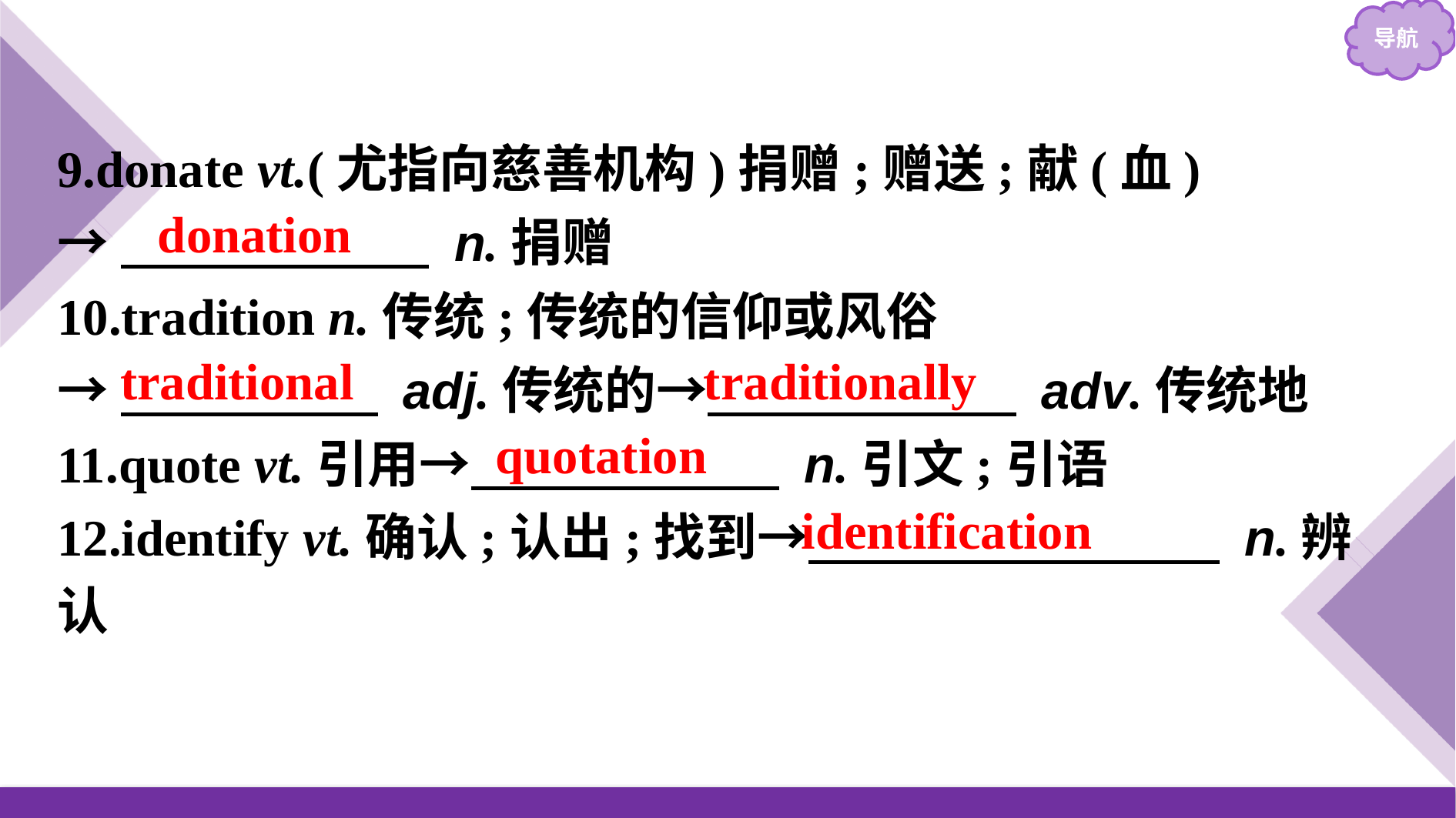

9.donate vt.(尤指向慈善机构)捐赠;赠送;献(血)
→　　　　　　 n.捐赠
10.tradition n.传统;传统的信仰或风俗
→　　　　　 adj.传统的→　　　　　　 adv.传统地
11.quote vt.引用→　　　　　　 n.引文;引语
12.identify vt.确认;认出;找到→　　　　　　　　 n.辨认
donation
traditionally
traditional
quotation
identification